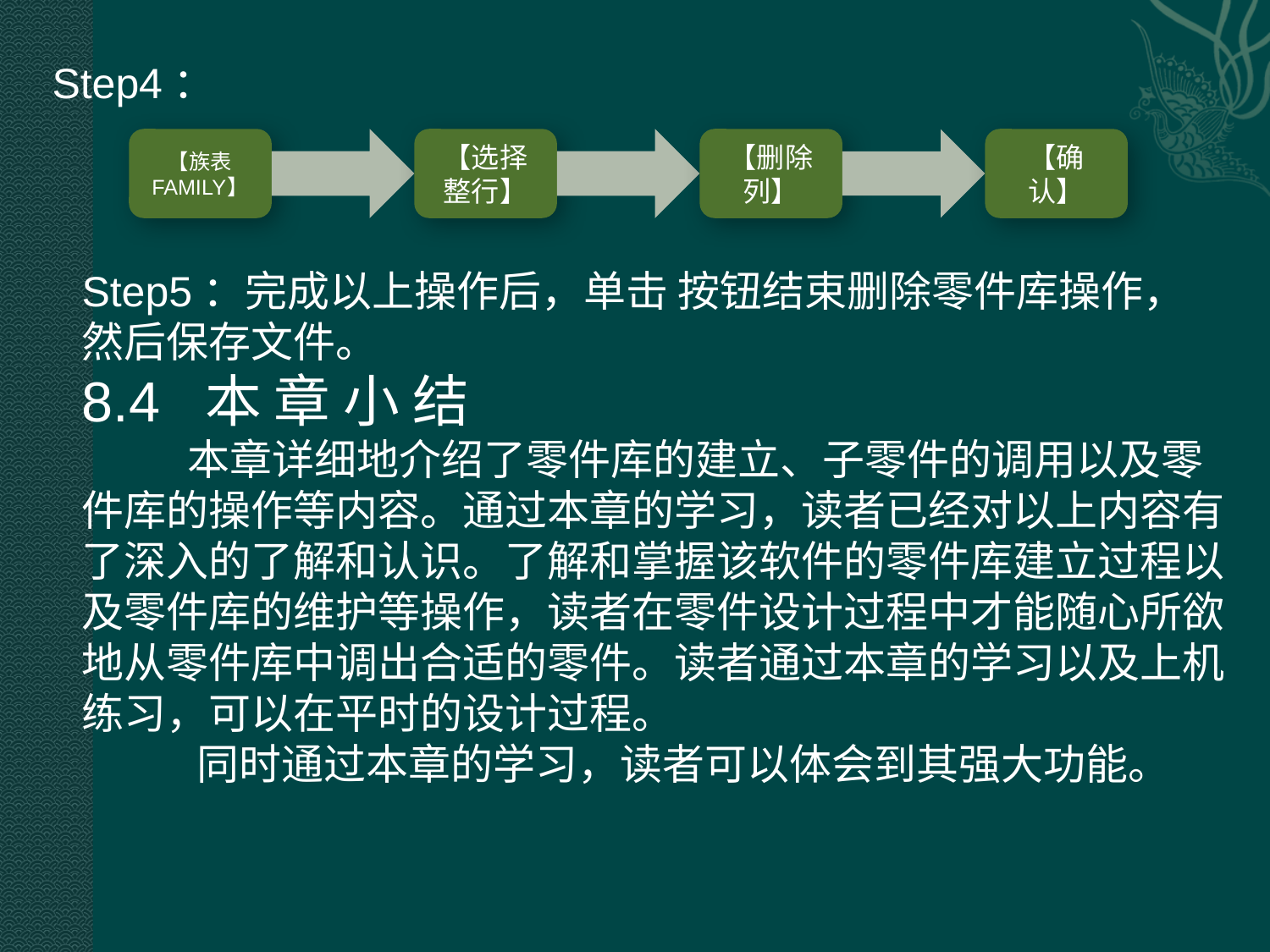

Step4：
【族表FAMILY】
【选择整行】
【删除列】
【确认】
Step5：完成以上操作后，单击 按钮结束删除零件库操作，然后保存文件。
8.4  本 章 小 结
          本章详细地介绍了零件库的建立、子零件的调用以及零件库的操作等内容。通过本章的学习，读者已经对以上内容有了深入的了解和认识。了解和掌握该软件的零件库建立过程以及零件库的维护等操作，读者在零件设计过程中才能随心所欲地从零件库中调出合适的零件。读者通过本章的学习以及上机练习，可以在平时的设计过程。
           同时通过本章的学习，读者可以体会到其强大功能。